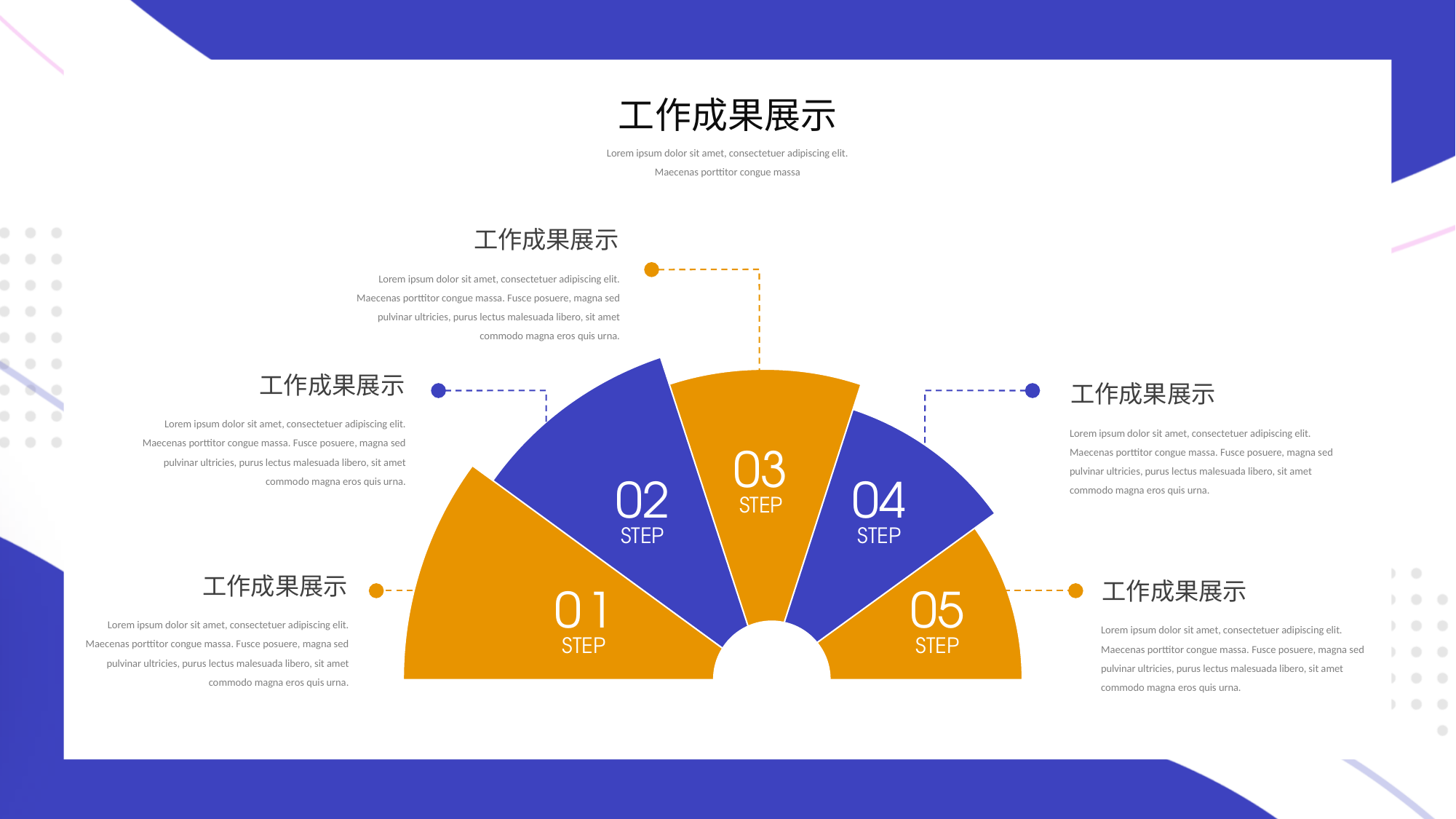

工作成果展示
Lorem ipsum dolor sit amet, consectetuer adipiscing elit. Maecenas porttitor congue massa
工作成果展示
Lorem ipsum dolor sit amet, consectetuer adipiscing elit. Maecenas porttitor congue massa. Fusce posuere, magna sed pulvinar ultricies, purus lectus malesuada libero, sit amet commodo magna eros quis urna.

工作成果展示

工作成果展示

Lorem ipsum dolor sit amet, consectetuer adipiscing elit. Maecenas porttitor congue massa. Fusce posuere, magna sed pulvinar ultricies, purus lectus malesuada libero, sit amet commodo magna eros quis urna.

Lorem ipsum dolor sit amet, consectetuer adipiscing elit. Maecenas porttitor congue massa. Fusce posuere, magna sed pulvinar ultricies, purus lectus malesuada libero, sit amet commodo magna eros quis urna.
03
STEP

02
STEP
04
STEP

工作成果展示
工作成果展示
01
STEP
05
STEP
Lorem ipsum dolor sit amet, consectetuer adipiscing elit. Maecenas porttitor congue massa. Fusce posuere, magna sed pulvinar ultricies, purus lectus malesuada libero, sit amet commodo magna eros quis urna.
Lorem ipsum dolor sit amet, consectetuer adipiscing elit. Maecenas porttitor congue massa. Fusce posuere, magna sed pulvinar ultricies, purus lectus malesuada libero, sit amet commodo magna eros quis urna.